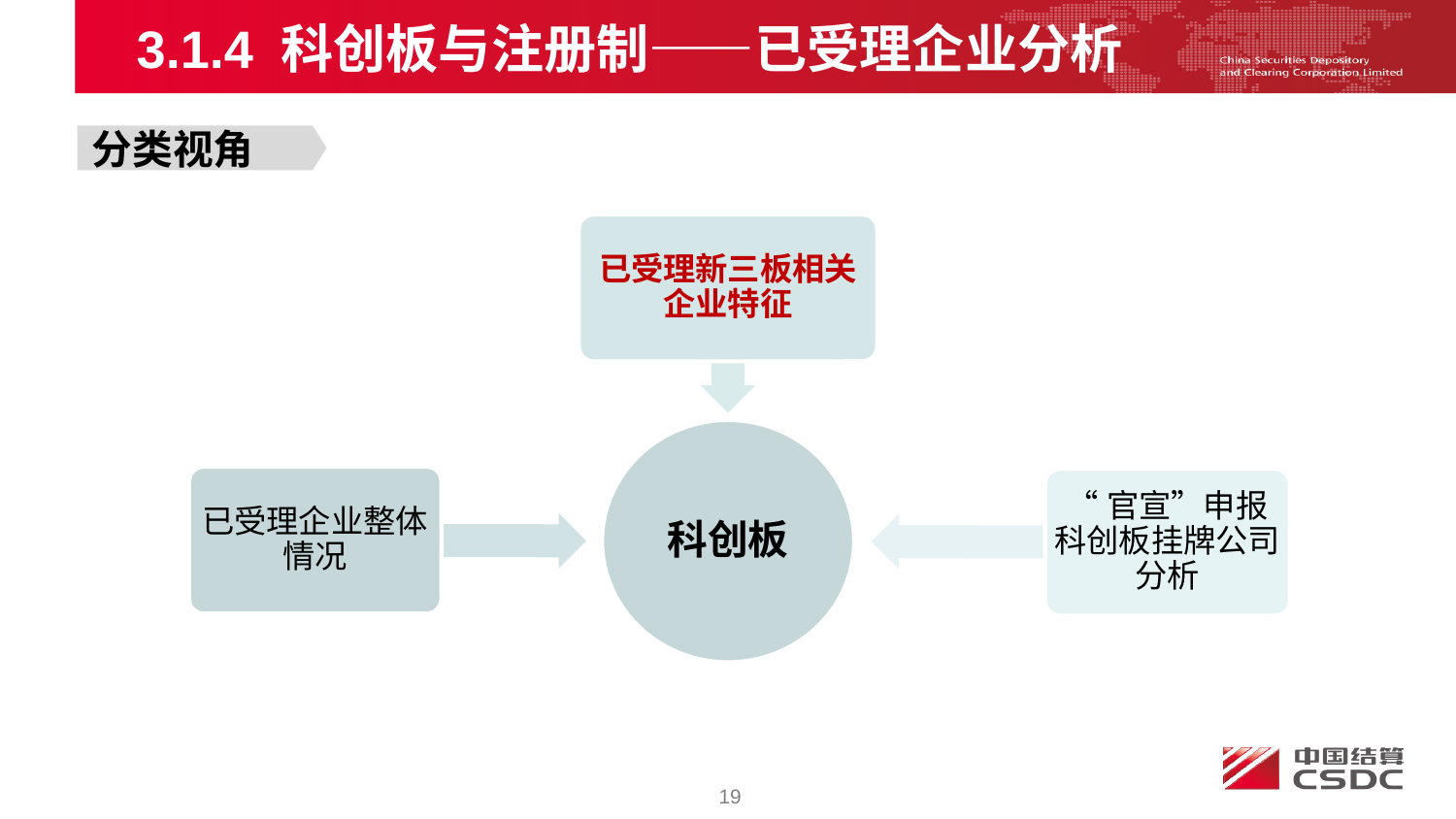

3.1.4 科创板与注册制——已受理企业分析
分类视角
科创板
已受理企业整体情况
已受理新三板相关企业特征
“官宣”申报科创板挂牌公司分析
19